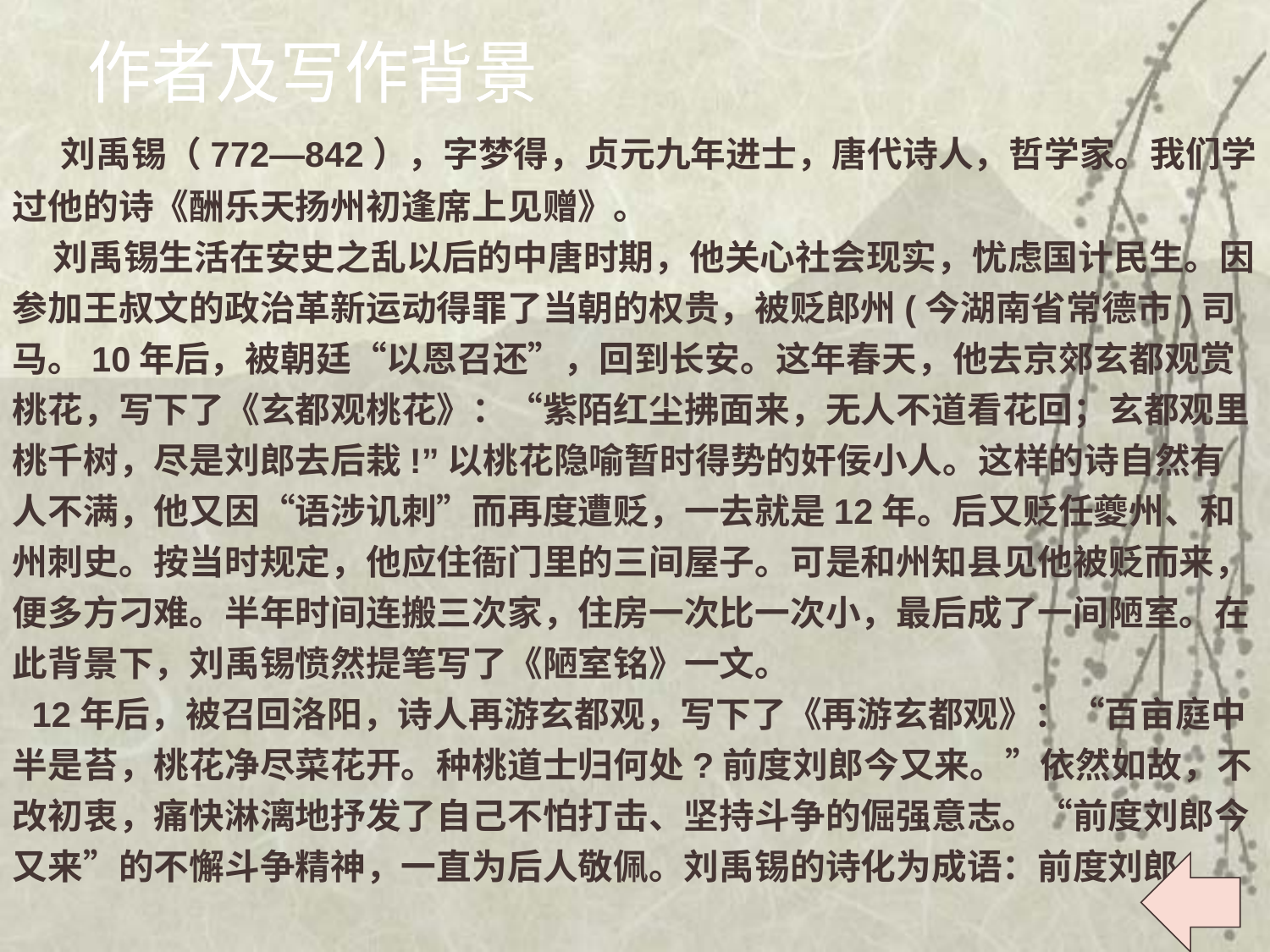

作者及写作背景
    刘禹锡（772—842），字梦得，贞元九年进士，唐代诗人，哲学家。我们学过他的诗《酬乐天扬州初逢席上见赠》。
    刘禹锡生活在安史之乱以后的中唐时期，他关心社会现实，忧虑国计民生。因参加王叔文的政治革新运动得罪了当朝的权贵，被贬郎州(今湖南省常德市)司马。10年后，被朝廷“以恩召还”，回到长安。这年春天，他去京郊玄都观赏桃花，写下了《玄都观桃花》：“紫陌红尘拂面来，无人不道看花回；玄都观里桃千树，尽是刘郎去后栽!”以桃花隐喻暂时得势的奸佞小人。这样的诗自然有人不满，他又因“语涉讥刺”而再度遭贬，一去就是12年。后又贬任夔州、和州刺史。按当时规定，他应住衙门里的三间屋子。可是和州知县见他被贬而来，便多方刁难。半年时间连搬三次家，住房一次比一次小，最后成了一间陋室。在此背景下，刘禹锡愤然提笔写了《陋室铭》一文。
  12年后，被召回洛阳，诗人再游玄都观，写下了《再游玄都观》：“百亩庭中半是苔，桃花净尽菜花开。种桃道士归何处?前度刘郎今又来。”依然如故，不改初衷，痛快淋漓地抒发了自己不怕打击、坚持斗争的倔强意志。“前度刘郎今又来”的不懈斗争精神，一直为后人敬佩。刘禹锡的诗化为成语：前度刘郎。